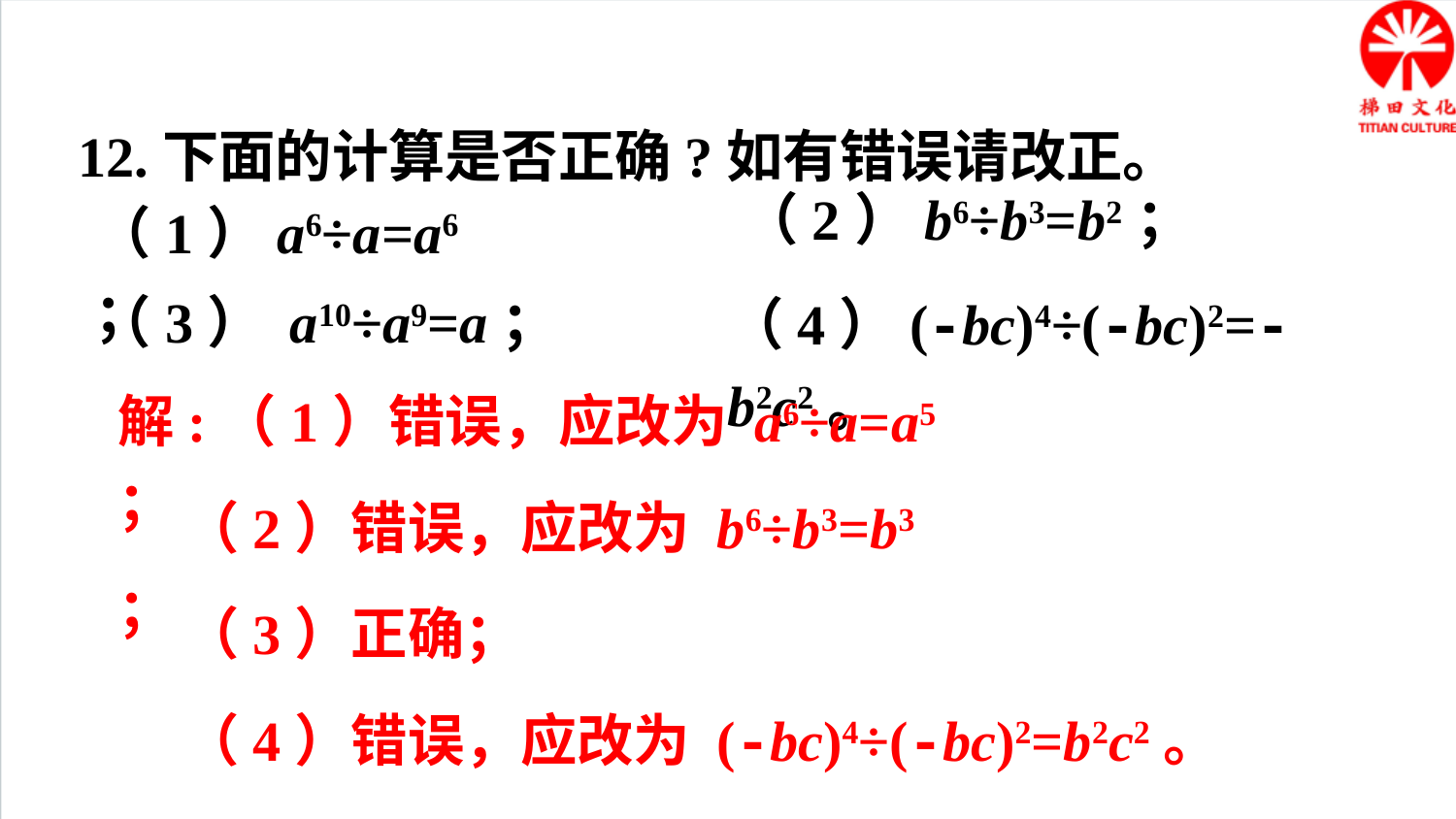

12.下面的计算是否正确?如有错误请改正。
（1）a6÷a=a6；
（2）b6÷b3=b2；
（3） a10÷a9=a；
（4）(-bc)4÷(-bc)2=-b2c2。
解:（1）错误，应改为 a6÷a=a5 ；
    （2）错误，应改为 b6÷b3=b3 ；
    （3）正确；
    （4）错误，应改为 (-bc)4÷(-bc)2=b2c2。